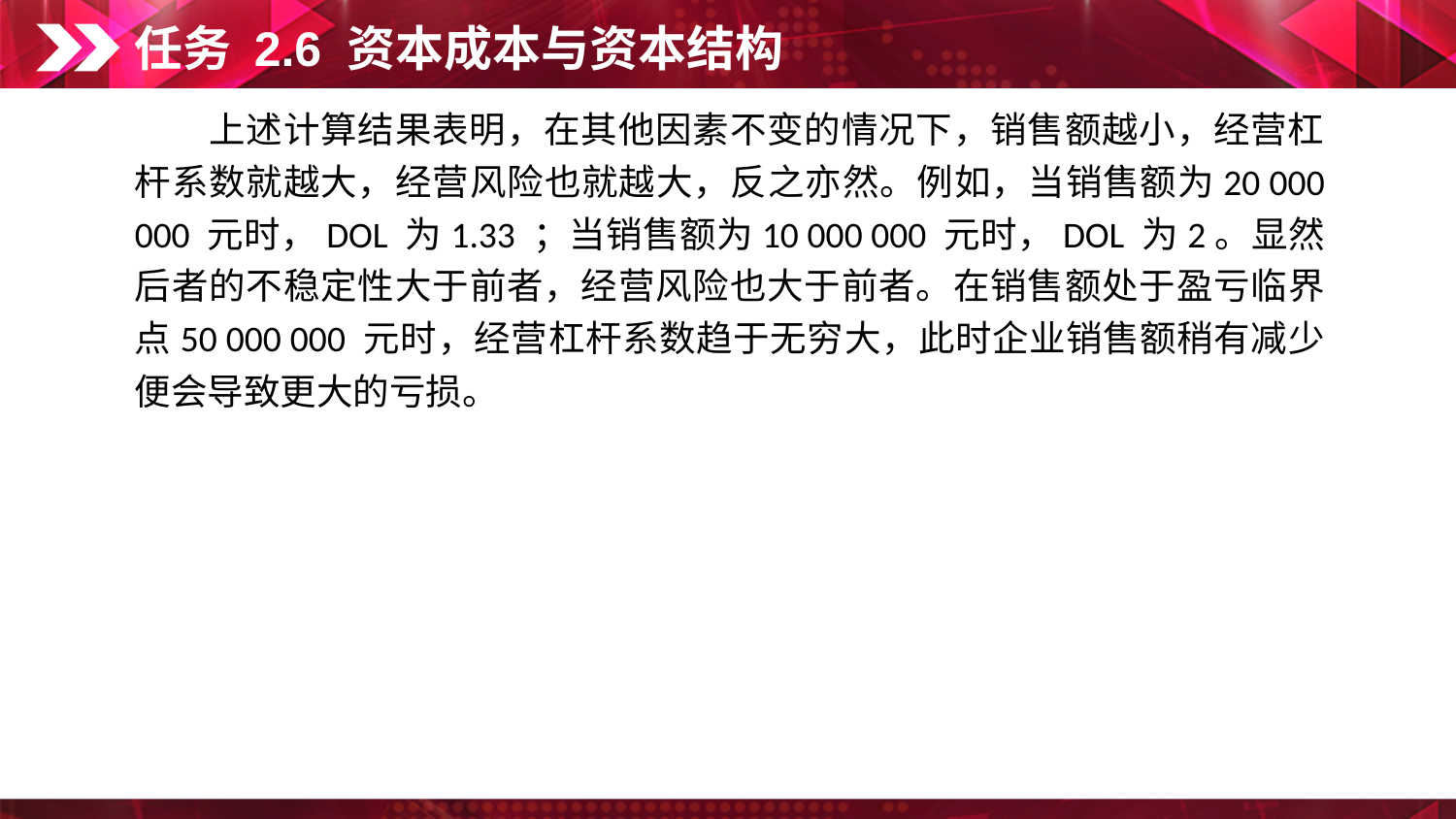

任务 2.6 资本成本与资本结构

　　上述计算结果表明，在其他因素不变的情况下，销售额越小，经营杠杆系数就越大，经营风险也就越大，反之亦然。例如，当销售额为20 000 000 元时，DOL 为1.33 ；当销售额为10 000 000 元时，DOL 为2。显然后者的不稳定性大于前者，经营风险也大于前者。在销售额处于盈亏临界点50 000 000 元时，经营杠杆系数趋于无穷大，此时企业销售额稍有减少便会导致更大的亏损。